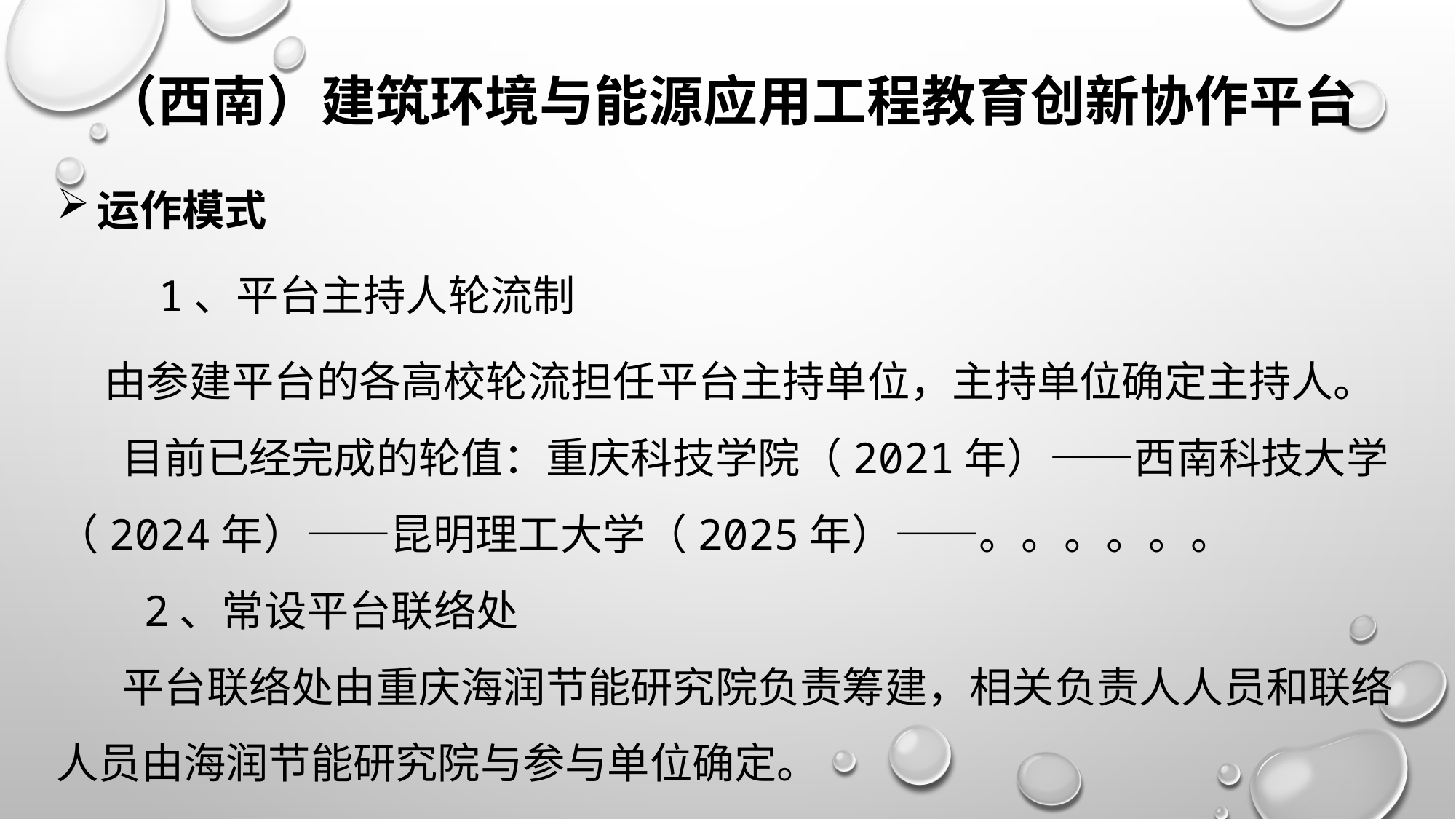

（西南）建筑环境与能源应用工程教育创新协作平台
运作模式
    1、平台主持人轮流制
    由参建平台的各高校轮流担任平台主持单位，主持单位确定主持人。
  目前已经完成的轮值：重庆科技学院（2021年）——西南科技大学（2024年）——昆明理工大学（2025年）——。。。。。。
  2、常设平台联络处
  平台联络处由重庆海润节能研究院负责筹建，相关负责人人员和联络人员由海润节能研究院与参与单位确定。